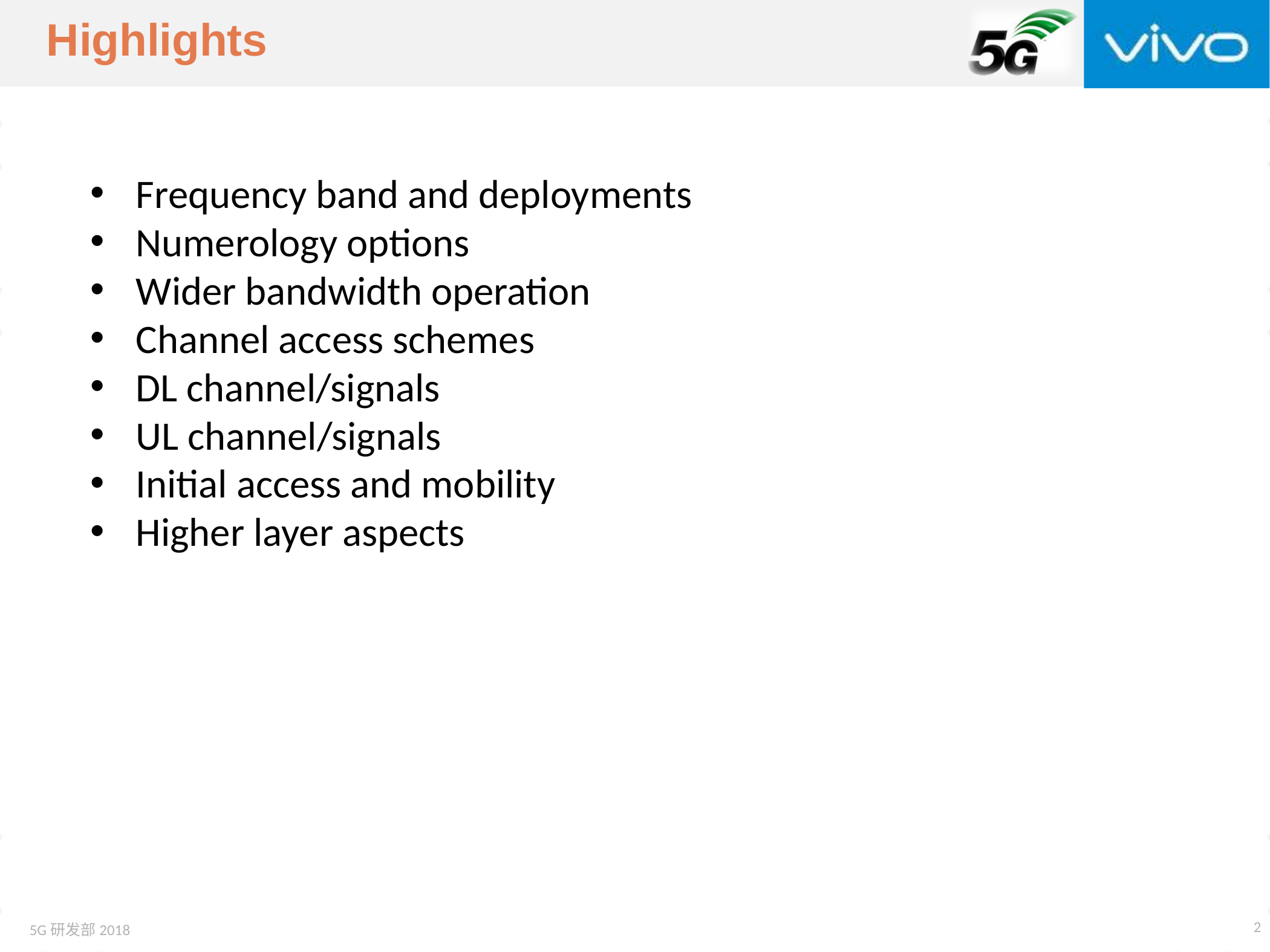

Highlights
Frequency band and deployments
Numerology options
Wider bandwidth operation
Channel access schemes
DL channel/signals
UL channel/signals
Initial access and mobility
Higher layer aspects

2
5G研发部2018